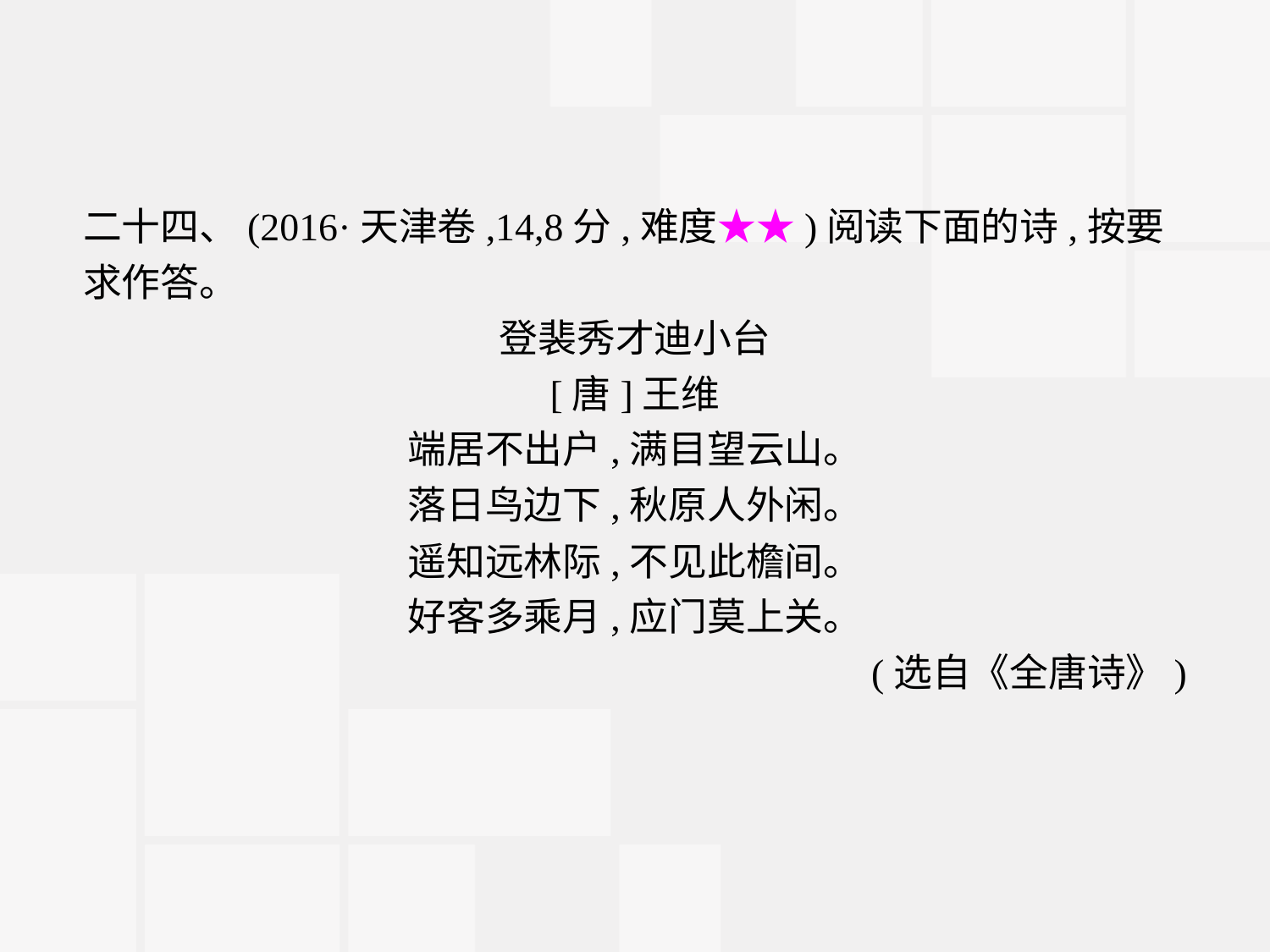

二十四、(2016·天津卷,14,8分,难度★★)阅读下面的诗,按要求作答。
登裴秀才迪小台
[唐]王维
端居不出户,满目望云山。
落日鸟边下,秋原人外闲。
遥知远林际,不见此檐间。
好客多乘月,应门莫上关。
(选自《全唐诗》)